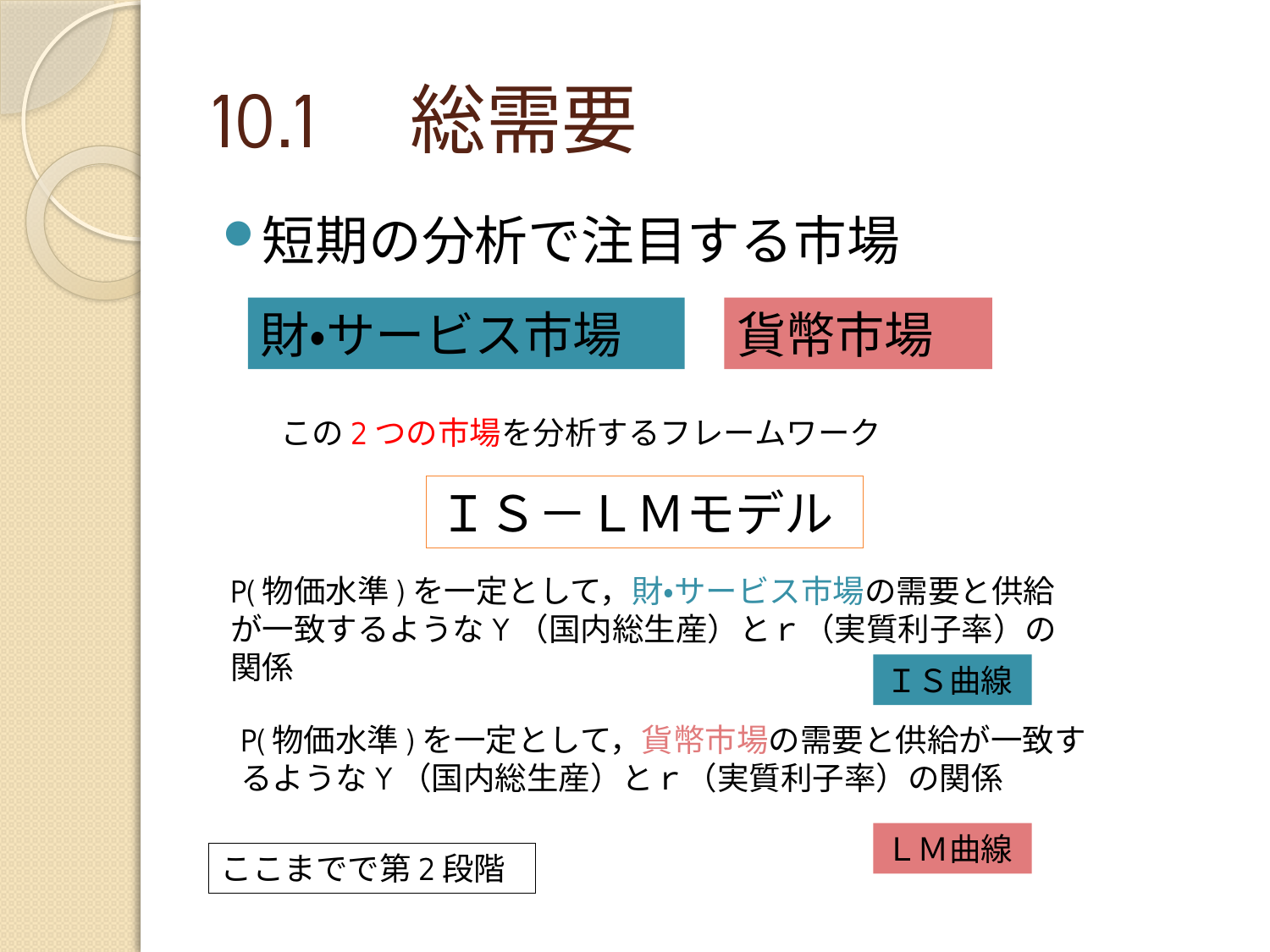

# 10.1　総需要
短期の分析で注目する市場
財・サービス市場
貨幣市場
この2つの市場を分析するフレームワーク
ＩＳ－ＬＭモデル
P(物価水準)を一定として，財・サービス市場の需要と供給が一致するようなY（国内総生産）とｒ（実質利子率）の関係
ＩＳ曲線
P(物価水準)を一定として，貨幣市場の需要と供給が一致するようなY（国内総生産）とｒ（実質利子率）の関係
ＬＭ曲線
ここまでで第2段階